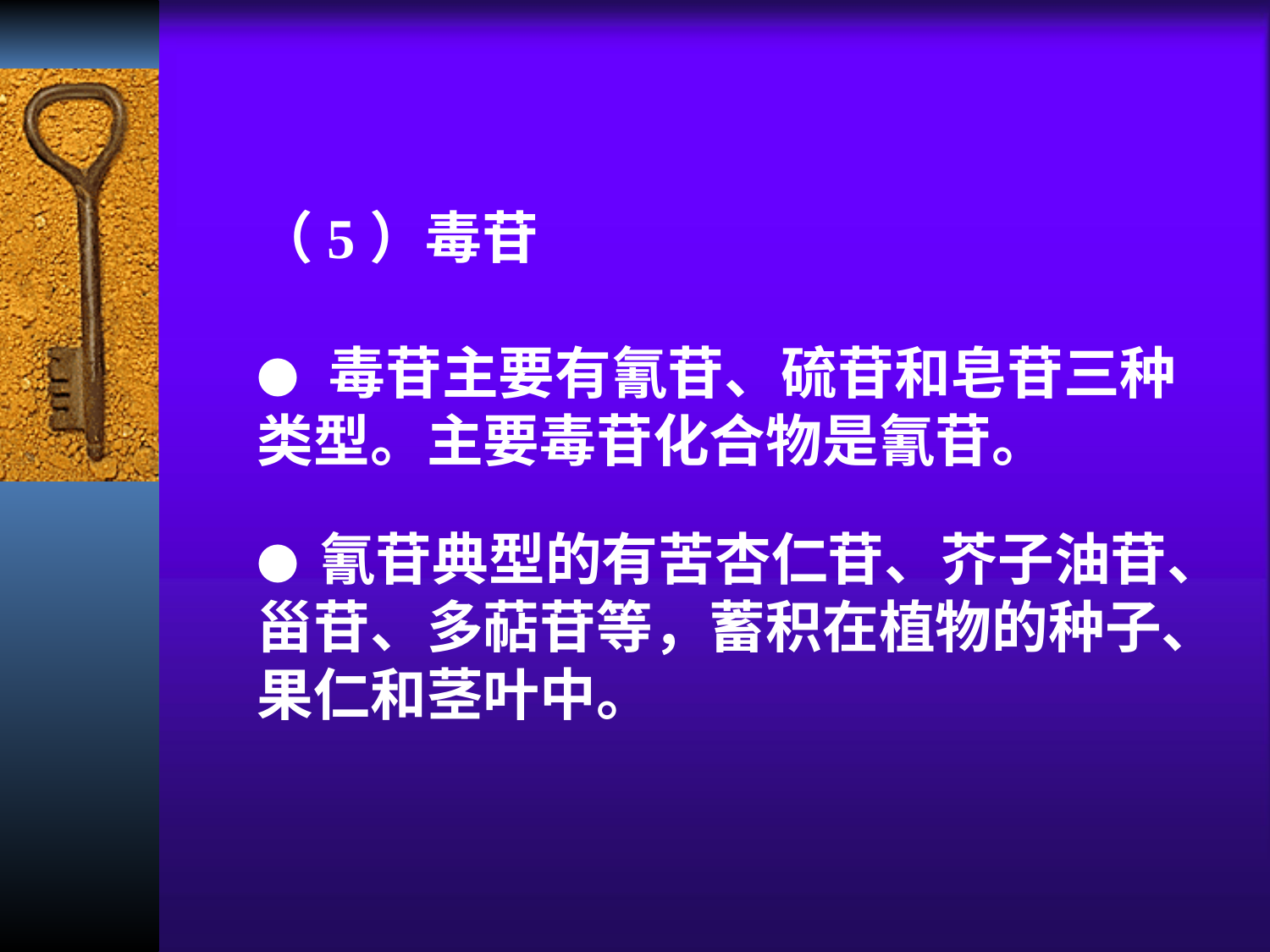

（5）毒苷

●  毒苷主要有氰苷、硫苷和皂苷三种类型。主要毒苷化合物是氰苷。

● 氰苷典型的有苦杏仁苷、芥子油苷、甾苷、多萜苷等，蓄积在植物的种子、果仁和茎叶中。